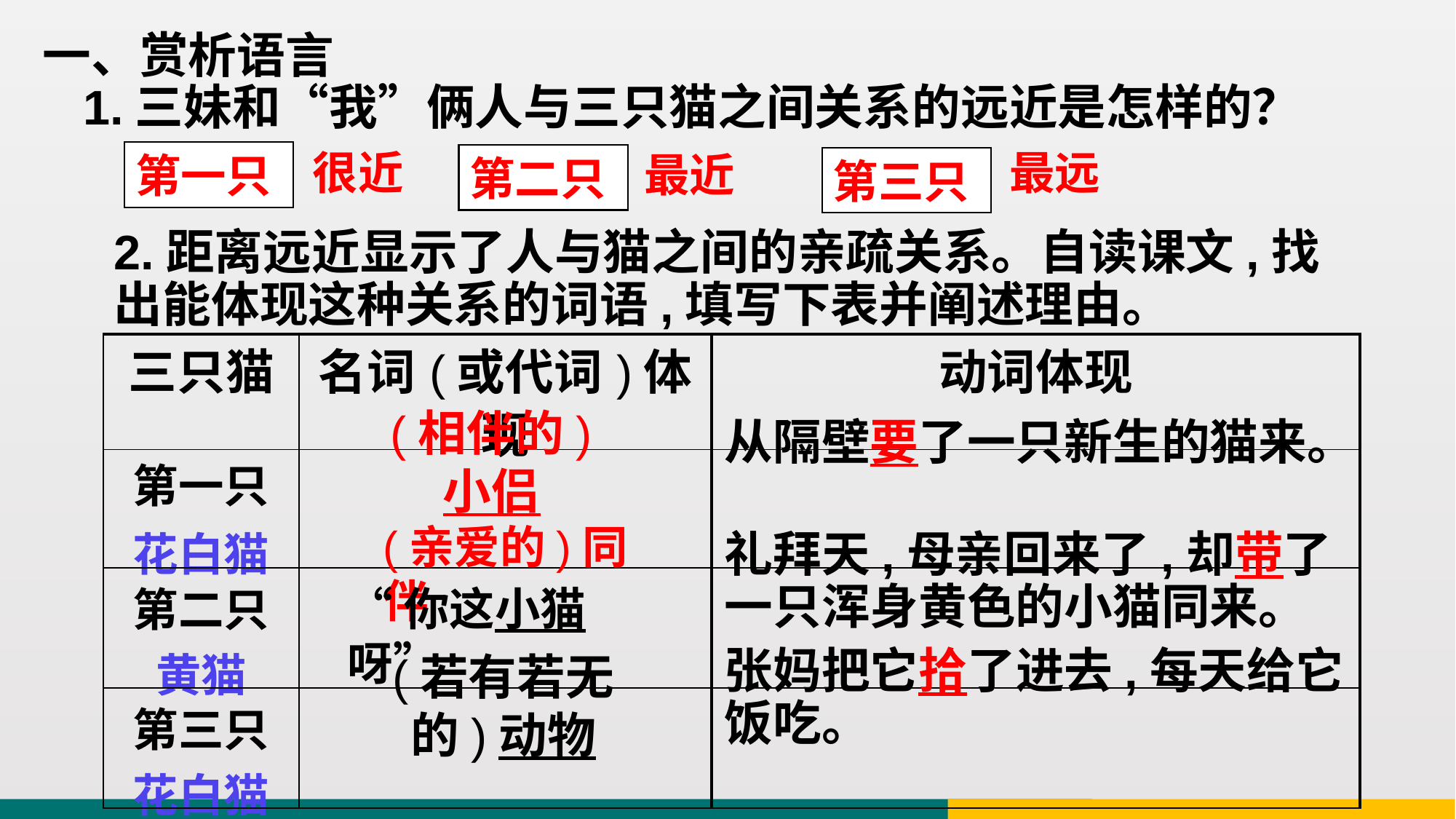

一、赏析语言
   1.三妹和“我”俩人与三只猫之间关系的远近是怎样的？
第一只
很近
第二只
最远
最近
第三只
2.距离远近显示了人与猫之间的亲疏关系。自读课文,找出能体现这种关系的词语,填写下表并阐述理由。
| 三只猫 | 名词(或代词)体现 | 动词体现 |
| --- | --- | --- |
| 第一只 花白猫 |  |  |
| 第二只 黄猫 |  |  |
| 第三只 花白猫 |  |  |
(相伴的)小侣
从隔壁要了一只新生的猫来。
(亲爱的)同伴
礼拜天,母亲回来了,却带了一只浑身黄色的小猫同来。
“你这小猫呀”
(若有若无的)动物
张妈把它拾了进去,每天给它饭吃。